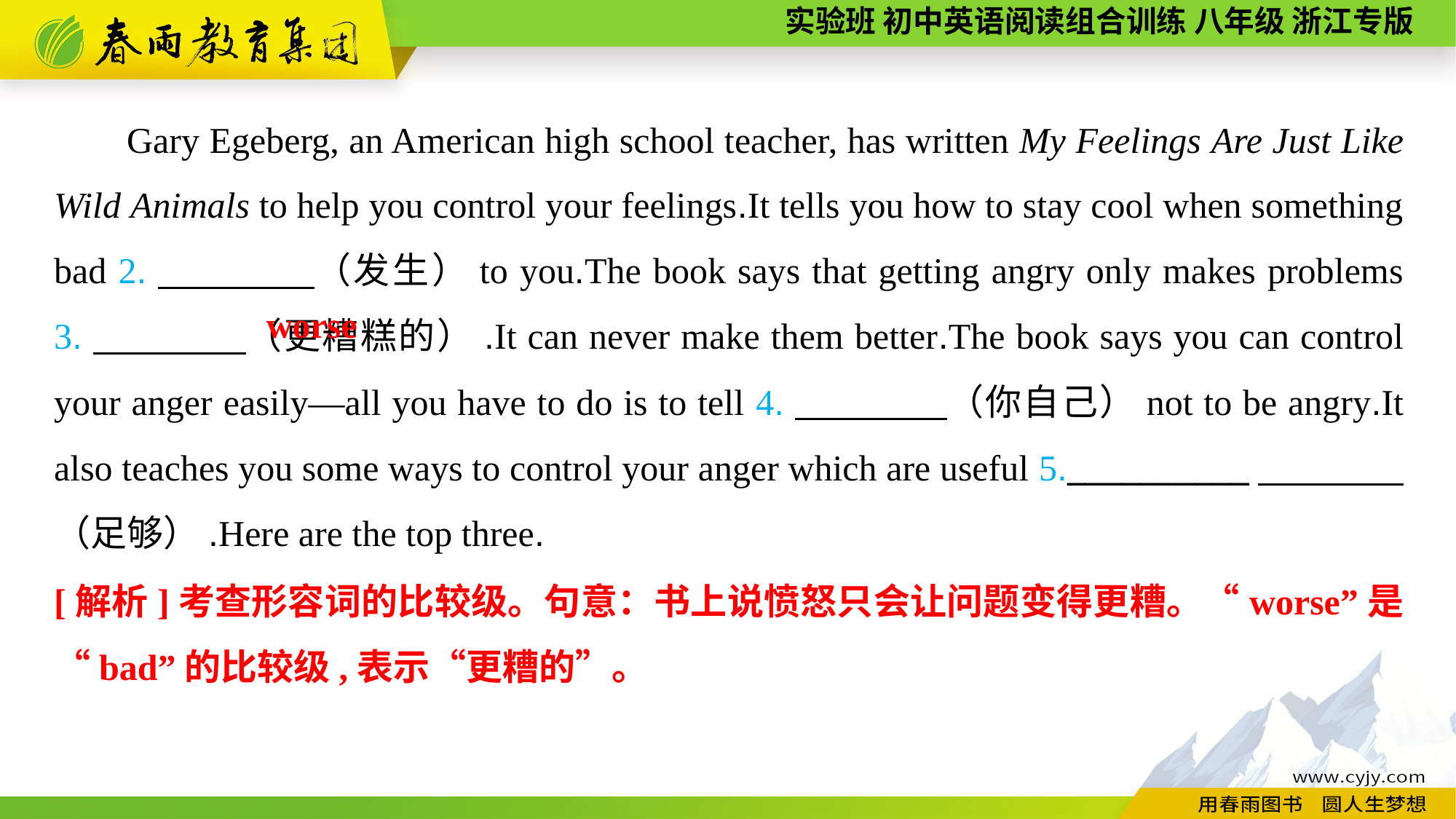

Gary Egeberg, an American high school teacher, has written My Feelings Are Just Like Wild Animals to help you control your feelings.It tells you how to stay cool when something bad 2.　　　　（发生）to you.The book says that getting angry only makes problems 3.　　　　（更糟糕的）.It can never make them better.The book says you can control your anger easily—all you have to do is to tell 4.　　　　（你自己）not to be angry.It also teaches you some ways to control your anger which are useful 5.__________　　　　（足够）.Here are the top three.
worse
[解析]考查形容词的比较级。句意：书上说愤怒只会让问题变得更糟。“worse”是“bad”的比较级,表示“更糟的”。